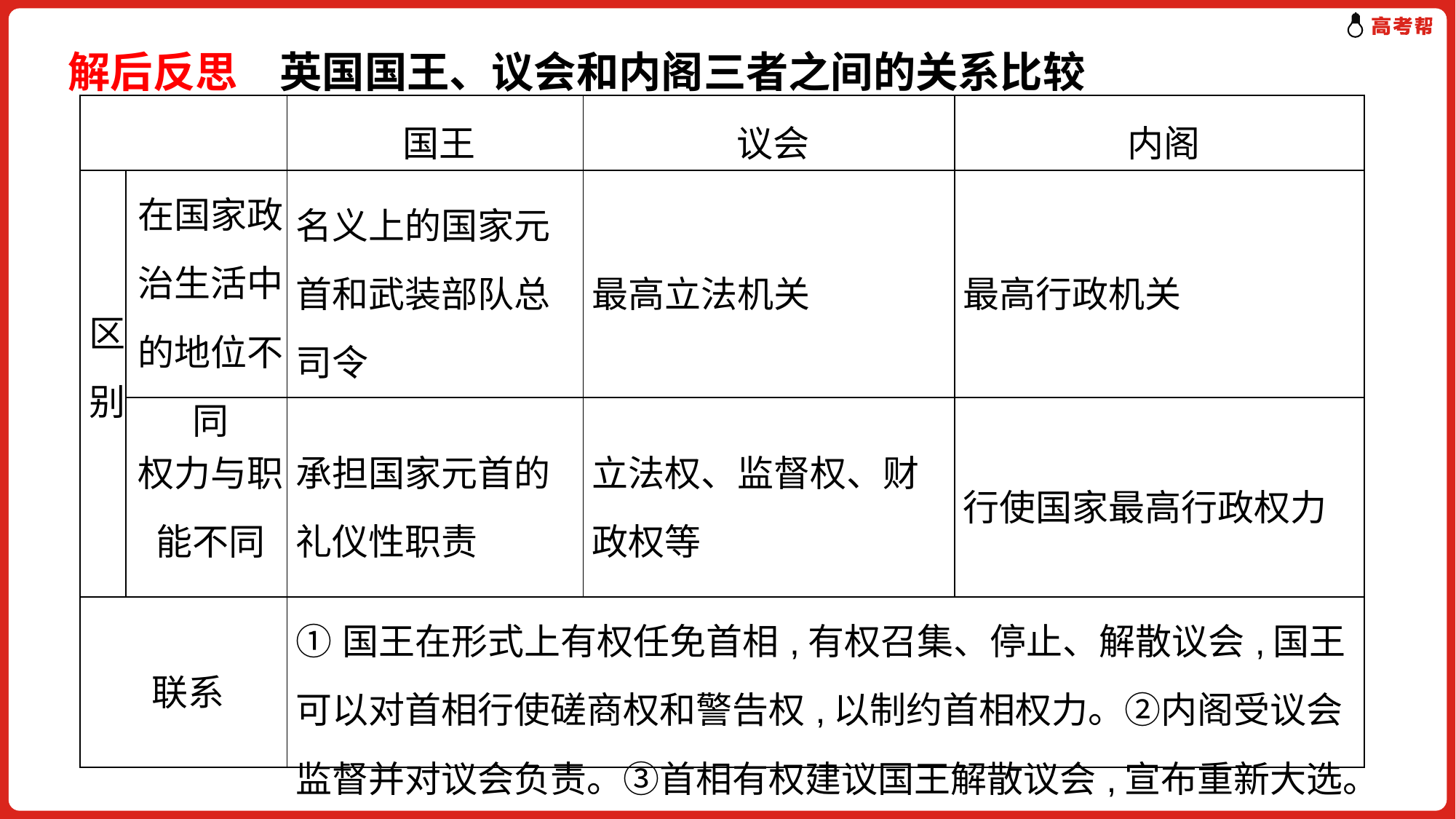

解后反思　英国国王、议会和内阁三者之间的关系比较
|  |  | 国王 | 议会 | 内阁 |
| --- | --- | --- | --- | --- |
| 区别 | 在国家政治生活中的地位不同 | 名义上的国家元首和武装部队总司令 | 最高立法机关 | 最高行政机关 |
|  | 权力与职能不同 | 承担国家元首的礼仪性职责 | 立法权、监督权、财政权等 | 行使国家最高行政权力 |
| 联系 |  | ①国王在形式上有权任免首相,有权召集、停止、解散议会,国王可以对首相行使磋商权和警告权,以制约首相权力。②内阁受议会监督并对议会负责。③首相有权建议国王解散议会,宣布重新大选。 |  |  |